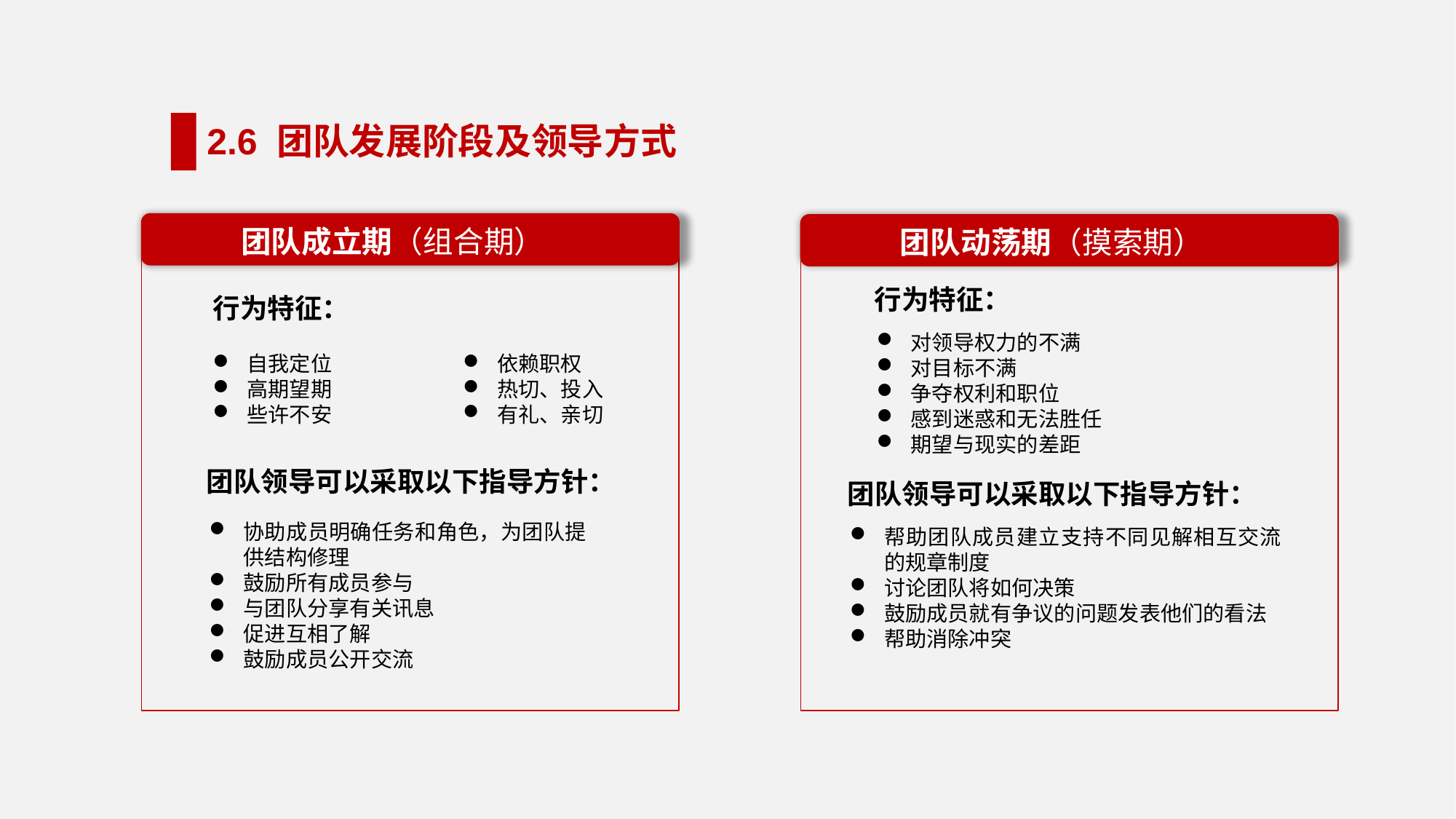

2.6 团队发展阶段及领导方式

团队成立期（组合期）
团队动荡期（摸索期）

行为特征：
行为特征：
对领导权力的不满
对目标不满
争夺权利和职位
感到迷惑和无法胜任
期望与现实的差距
自我定位
高期望期
些许不安
依赖职权
热切、投入
有礼、亲切
团队领导可以采取以下指导方针：
团队领导可以采取以下指导方针：
协助成员明确任务和角色，为团队提供结构修理
鼓励所有成员参与
与团队分享有关讯息
促进互相了解
鼓励成员公开交流
帮助团队成员建立支持不同见解相互交流的规章制度
讨论团队将如何决策
鼓励成员就有争议的问题发表他们的看法
帮助消除冲突